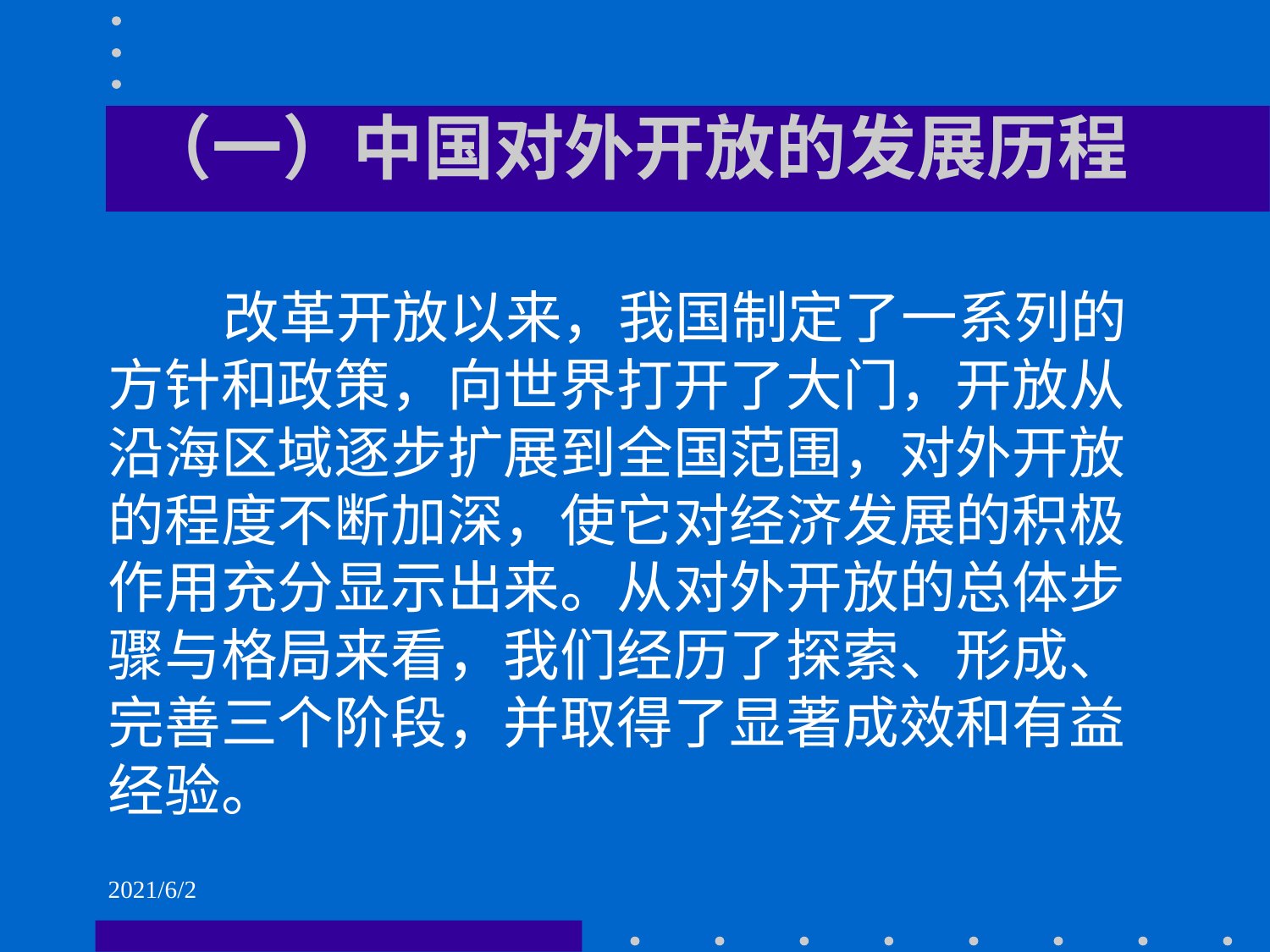

# （一）中国对外开放的发展历程
        改革开放以来，我国制定了一系列的方针和政策，向世界打开了大门，开放从沿海区域逐步扩展到全国范围，对外开放的程度不断加深，使它对经济发展的积极作用充分显示出来。从对外开放的总体步骤与格局来看，我们经历了探索、形成、完善三个阶段，并取得了显著成效和有益经验。

2021/6/2